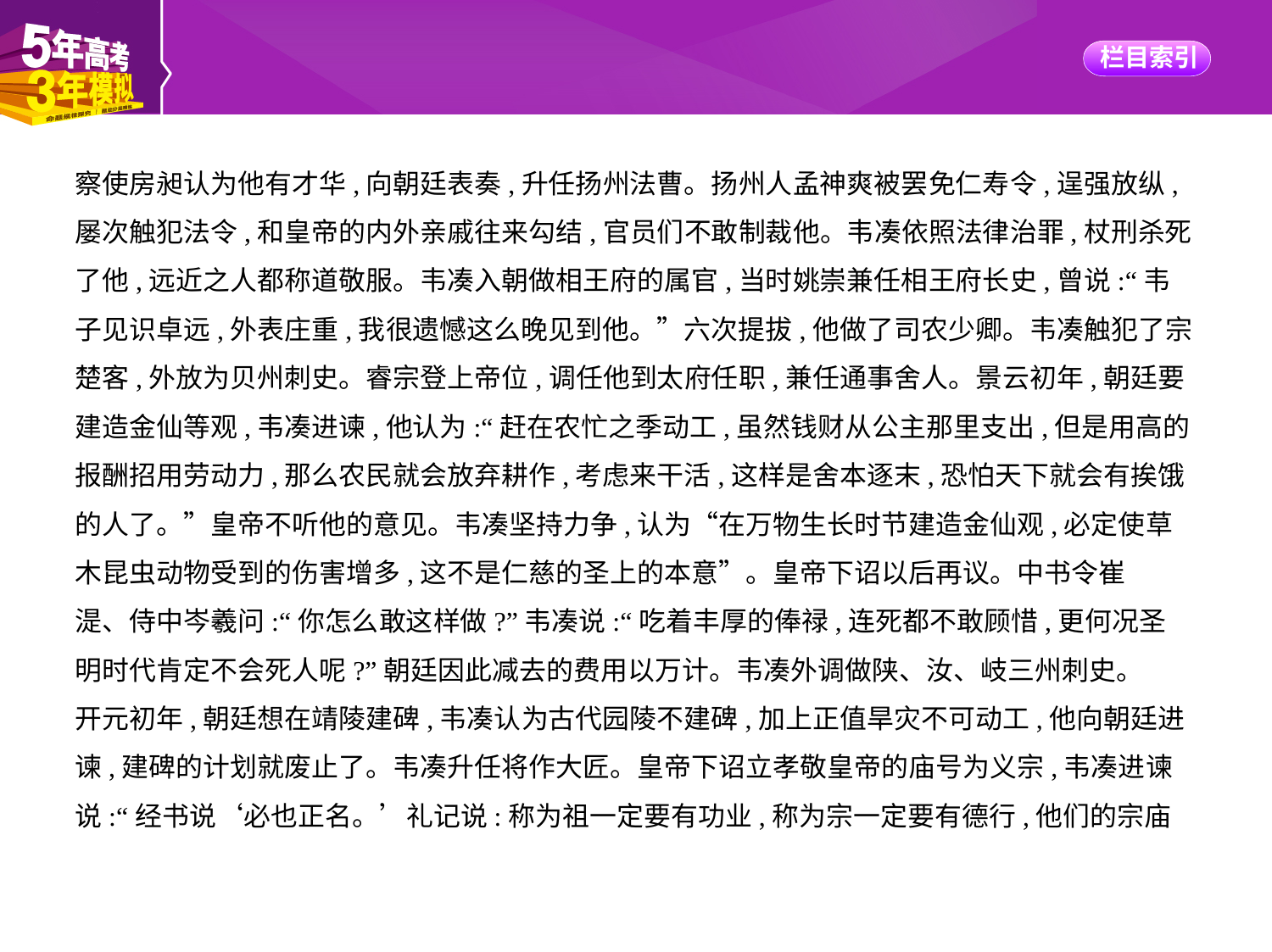

察使房昶认为他有才华,向朝廷表奏,升任扬州法曹。扬州人孟神爽被罢免仁寿令,逞强放纵,
屡次触犯法令,和皇帝的内外亲戚往来勾结,官员们不敢制裁他。韦凑依照法律治罪,杖刑杀死
了他,远近之人都称道敬服。韦凑入朝做相王府的属官,当时姚崇兼任相王府长史,曾说:“韦
子见识卓远,外表庄重,我很遗憾这么晚见到他。”六次提拔,他做了司农少卿。韦凑触犯了宗
楚客,外放为贝州刺史。睿宗登上帝位,调任他到太府任职,兼任通事舍人。景云初年,朝廷要
建造金仙等观,韦凑进谏,他认为:“赶在农忙之季动工,虽然钱财从公主那里支出,但是用高的
报酬招用劳动力,那么农民就会放弃耕作,考虑来干活,这样是舍本逐末,恐怕天下就会有挨饿
的人了。”皇帝不听他的意见。韦凑坚持力争,认为“在万物生长时节建造金仙观,必定使草
木昆虫动物受到的伤害增多,这不是仁慈的圣上的本意”。皇帝下诏以后再议。中书令崔
湜、侍中岑羲问:“你怎么敢这样做?”韦凑说:“吃着丰厚的俸禄,连死都不敢顾惜,更何况圣
明时代肯定不会死人呢?”朝廷因此减去的费用以万计。韦凑外调做陕、汝、岐三州刺史。
开元初年,朝廷想在靖陵建碑,韦凑认为古代园陵不建碑,加上正值旱灾不可动工,他向朝廷进
谏,建碑的计划就废止了。韦凑升任将作大匠。皇帝下诏立孝敬皇帝的庙号为义宗,韦凑进谏
说:“经书说‘必也正名。’礼记说:称为祖一定要有功业,称为宗一定要有德行,他们的宗庙